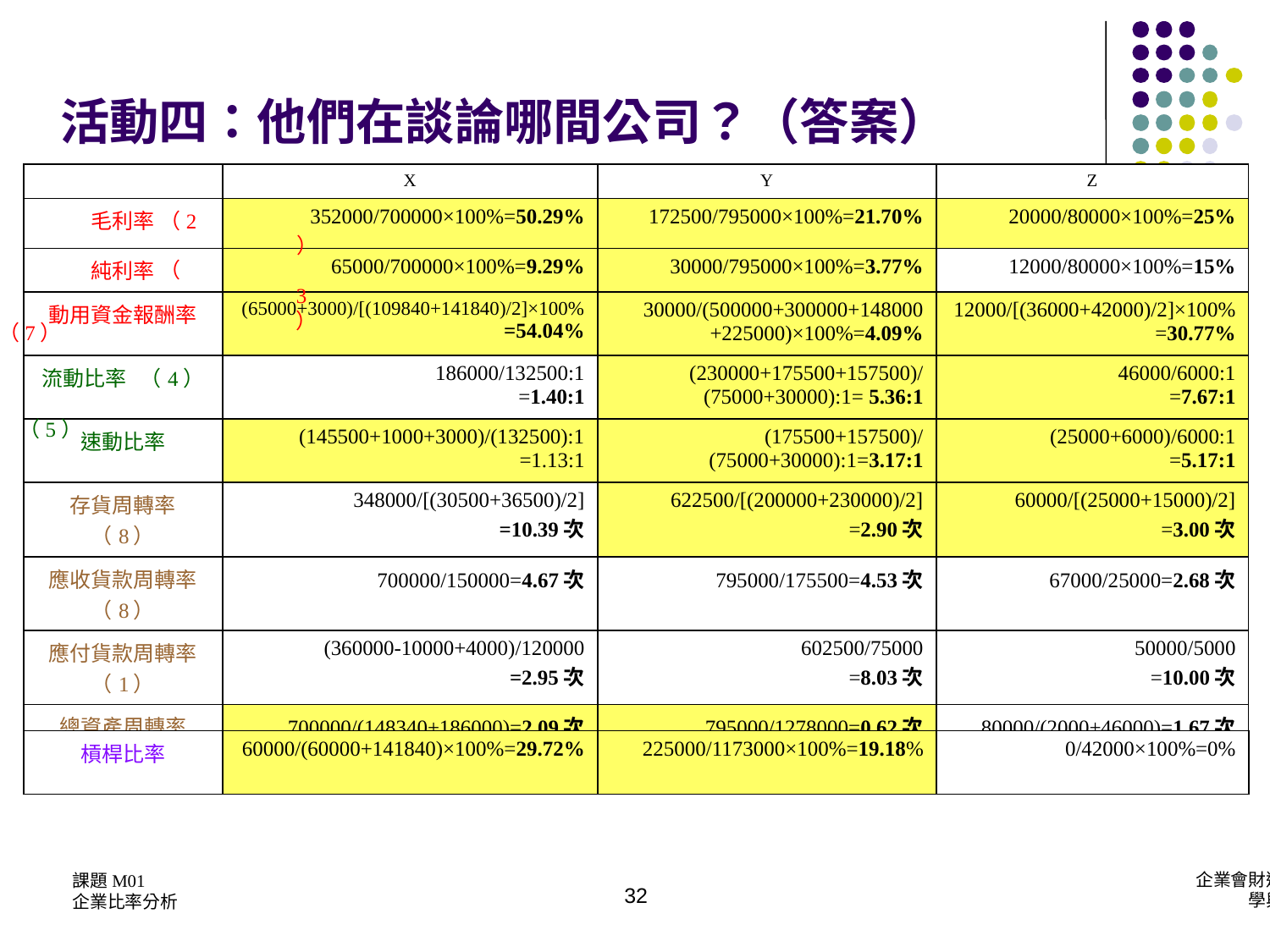

活動四：他們在談論哪間公司？（答案）
|  | X | Y | Z |
| --- | --- | --- | --- |
| 毛利率 | 352000/700000×100%=50.29% | 172500/795000×100%=21.70% | 20000/80000×100%=25% |
| 純利率 | 65000/700000×100%=9.29% | 30000/795000×100%=3.77% | 12000/80000×100%=15% |
| 動用資金報酬率 | (65000+3000)/[(109840+141840)/2]×100% =54.04% | 30000/(500000+300000+148000 +225000)×100%=4.09% | 12000/[(36000+42000)/2]×100% =30.77% |
| 流動比率 （4） | 186000/132500:1 =1.40:1 | (230000+175500+157500)/(75000+30000):1= 5.36:1 | 46000/6000:1 =7.67:1 |
| 速動比率 | (145500+1000+3000)/(132500):1 =1.13:1 | (175500+157500)/(75000+30000):1=3.17:1 | (25000+6000)/6000:1 =5.17:1 |
| 存貨周轉率 （8） | 348000/[(30500+36500)/2] =10.39次 | 622500/[(200000+230000)/2] =2.90次 | 60000/[(25000+15000)/2] =3.00次 |
| 應收貨款周轉率 （8） | 700000/150000=4.67次 | 795000/175500=4.53次 | 67000/25000=2.68次 |
| 應付貨款周轉率 （1） | (360000-10000+4000)/120000 =2.95次 | 602500/75000 =8.03次 | 50000/5000 =10.00次 |
| 總資產周轉率 | 700000/(148340+186000)=2.09次 | 795000/1278000=0.62次 | 80000/(2000+46000)=1.67次 |
（2）
（3）
（6）、（7）
（5）
| 槓桿比率 | 60000/(60000+141840)×100%=29.72% | 225000/1173000×100%=19.18% | 0/42000×100%=0% |
| --- | --- | --- | --- |

32
課題M01
企業比率分析